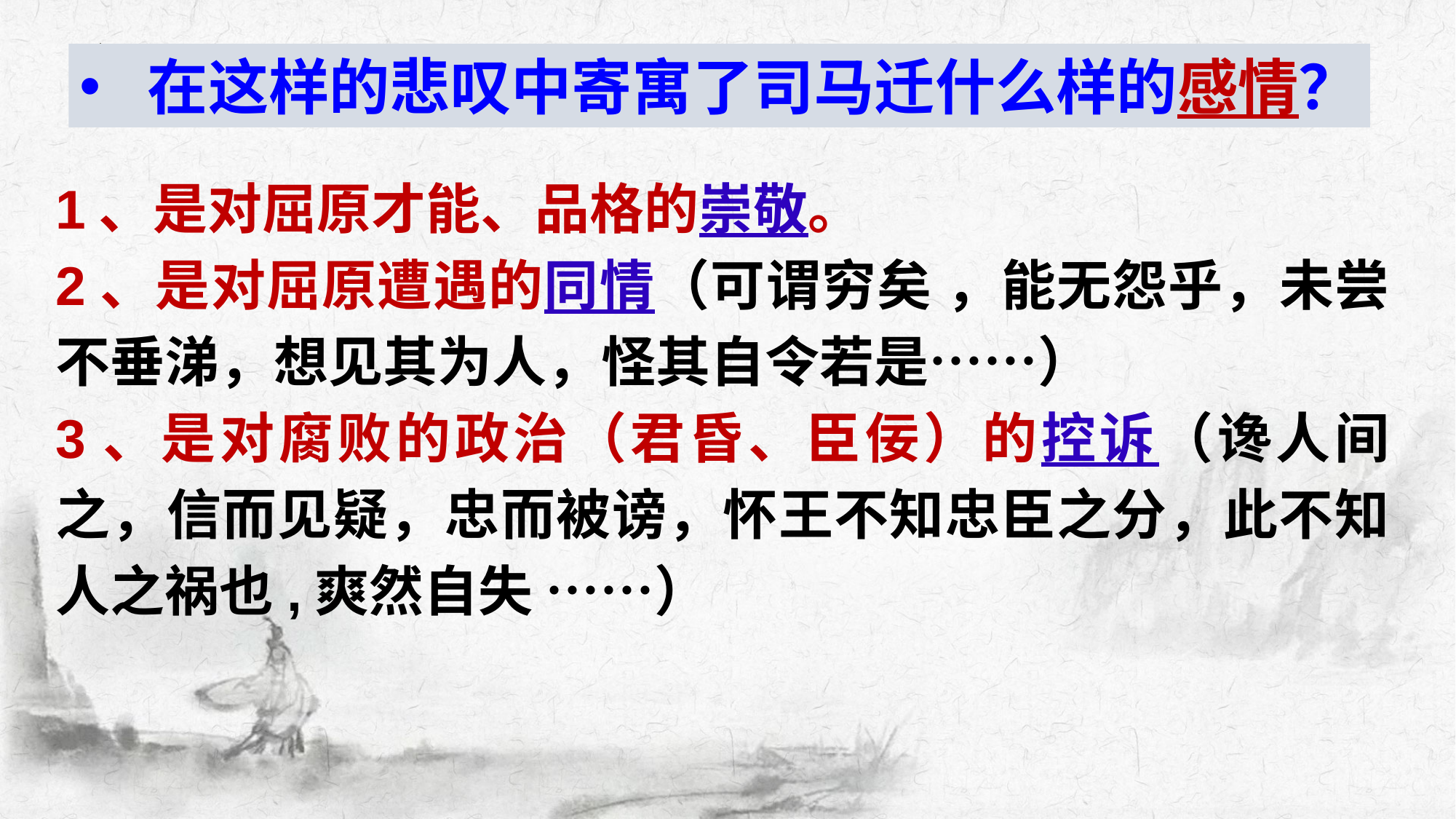

在这样的悲叹中寄寓了司马迁什么样的感情？
1、是对屈原才能、品格的崇敬。
2、是对屈原遭遇的同情（可谓穷矣 ，能无怨乎，未尝不垂涕，想见其为人，怪其自令若是……）
3、是对腐败的政治（君昏、臣佞）的控诉（谗人间之，信而见疑，忠而被谤，怀王不知忠臣之分，此不知人之祸也,爽然自失 ……）